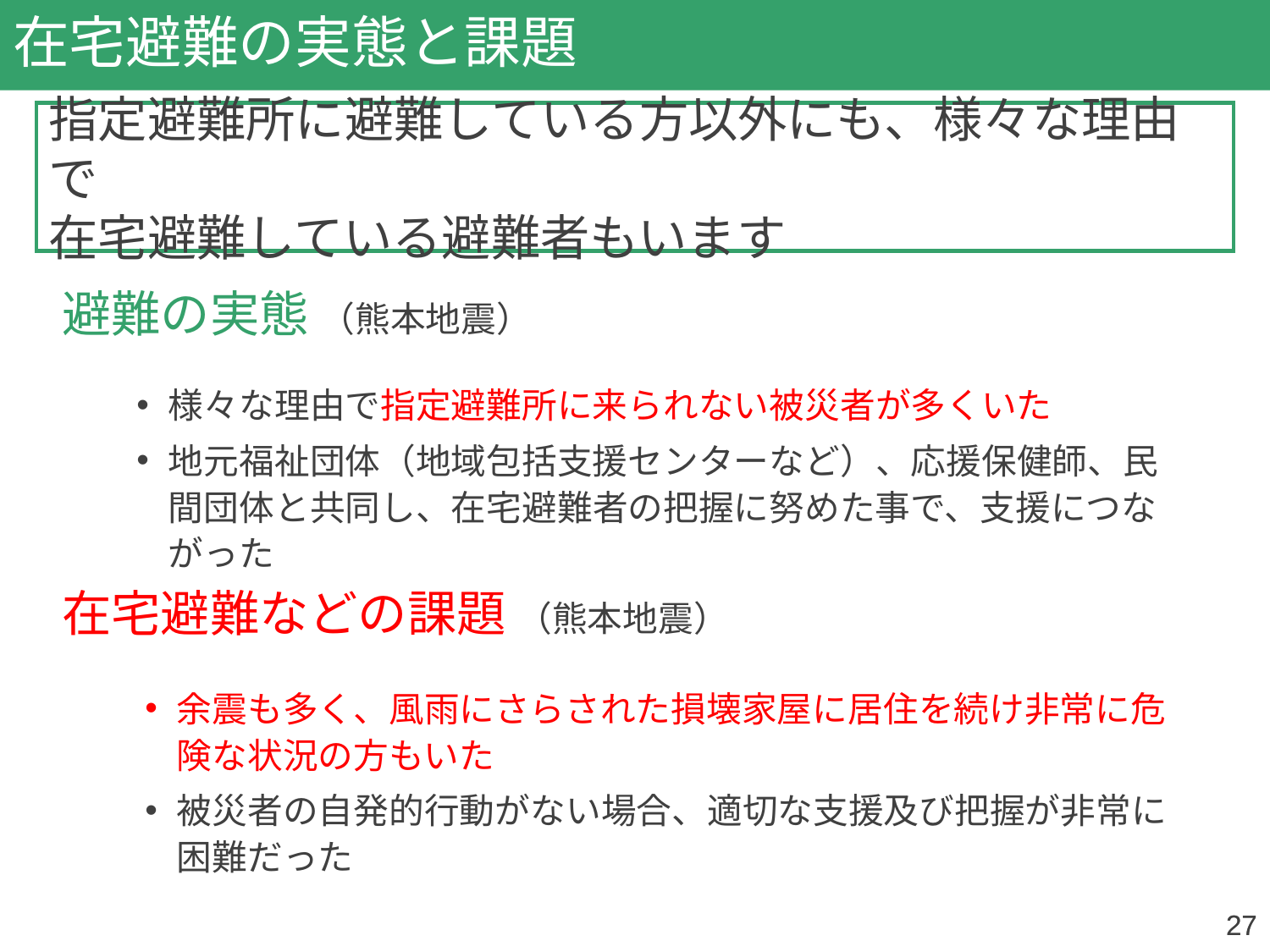

# 在宅避難の実態と課題
指定避難所に避難している方以外にも、様々な理由で
在宅避難している避難者もいます
避難の実態 （熊本地震）
様々な理由で指定避難所に来られない被災者が多くいた
地元福祉団体（地域包括支援センターなど）、応援保健師、民間団体と共同し、在宅避難者の把握に努めた事で、支援につながった

在宅避難などの課題 （熊本地震）
余震も多く、風雨にさらされた損壊家屋に居住を続け非常に危険な状況の方もいた
被災者の自発的行動がない場合、適切な支援及び把握が非常に
困難だった
27
27